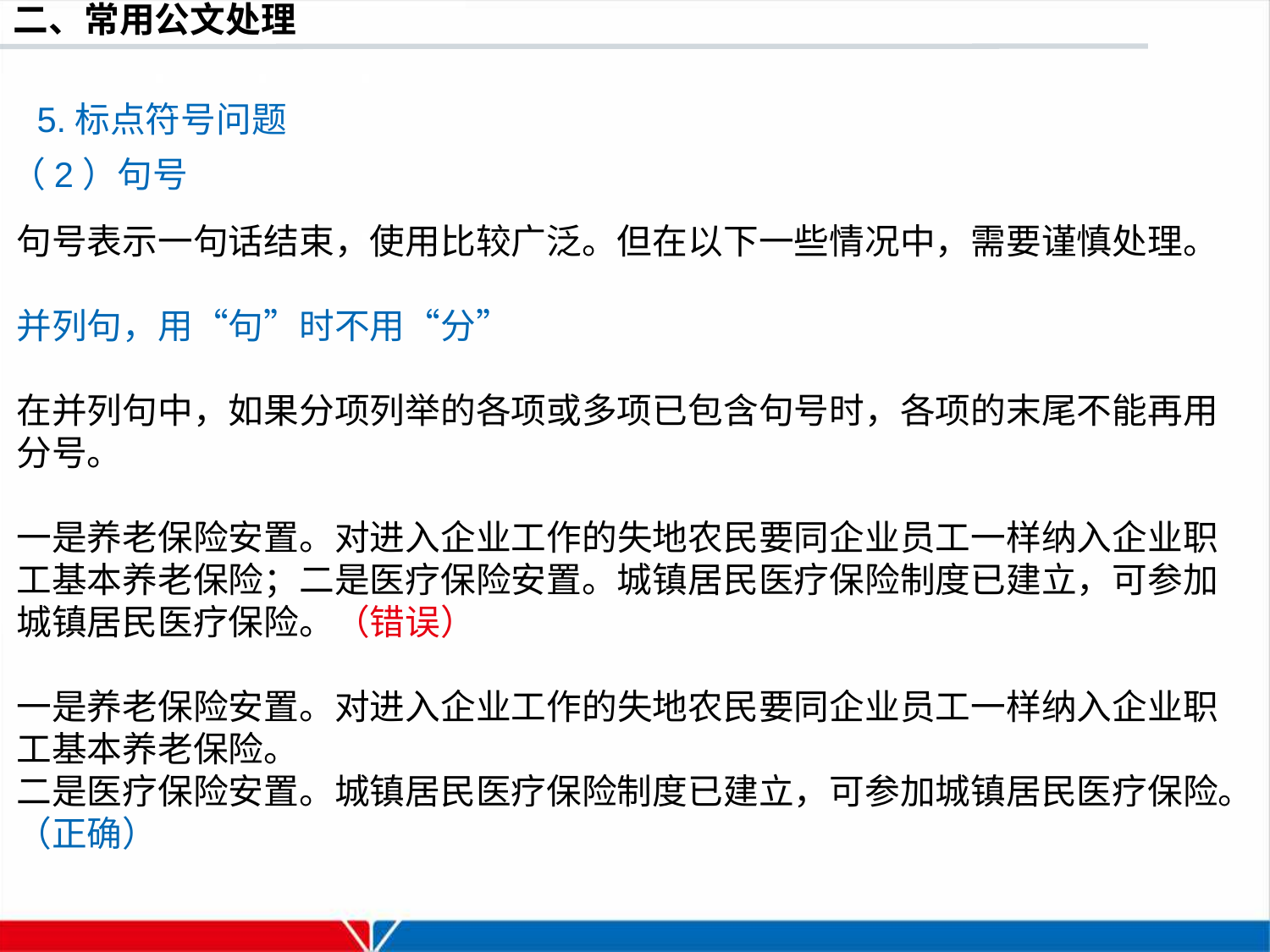

5.标点符号问题
（2）句号
句号表示一句话结束，使用比较广泛。但在以下一些情况中，需要谨慎处理。

并列句，用“句”时不用“分”

在并列句中，如果分项列举的各项或多项已包含句号时，各项的末尾不能再用分号。

一是养老保险安置。对进入企业工作的失地农民要同企业员工一样纳入企业职工基本养老保险；二是医疗保险安置。城镇居民医疗保险制度已建立，可参加城镇居民医疗保险。（错误）

一是养老保险安置。对进入企业工作的失地农民要同企业员工一样纳入企业职工基本养老保险。
二是医疗保险安置。城镇居民医疗保险制度已建立，可参加城镇居民医疗保险。（正确）